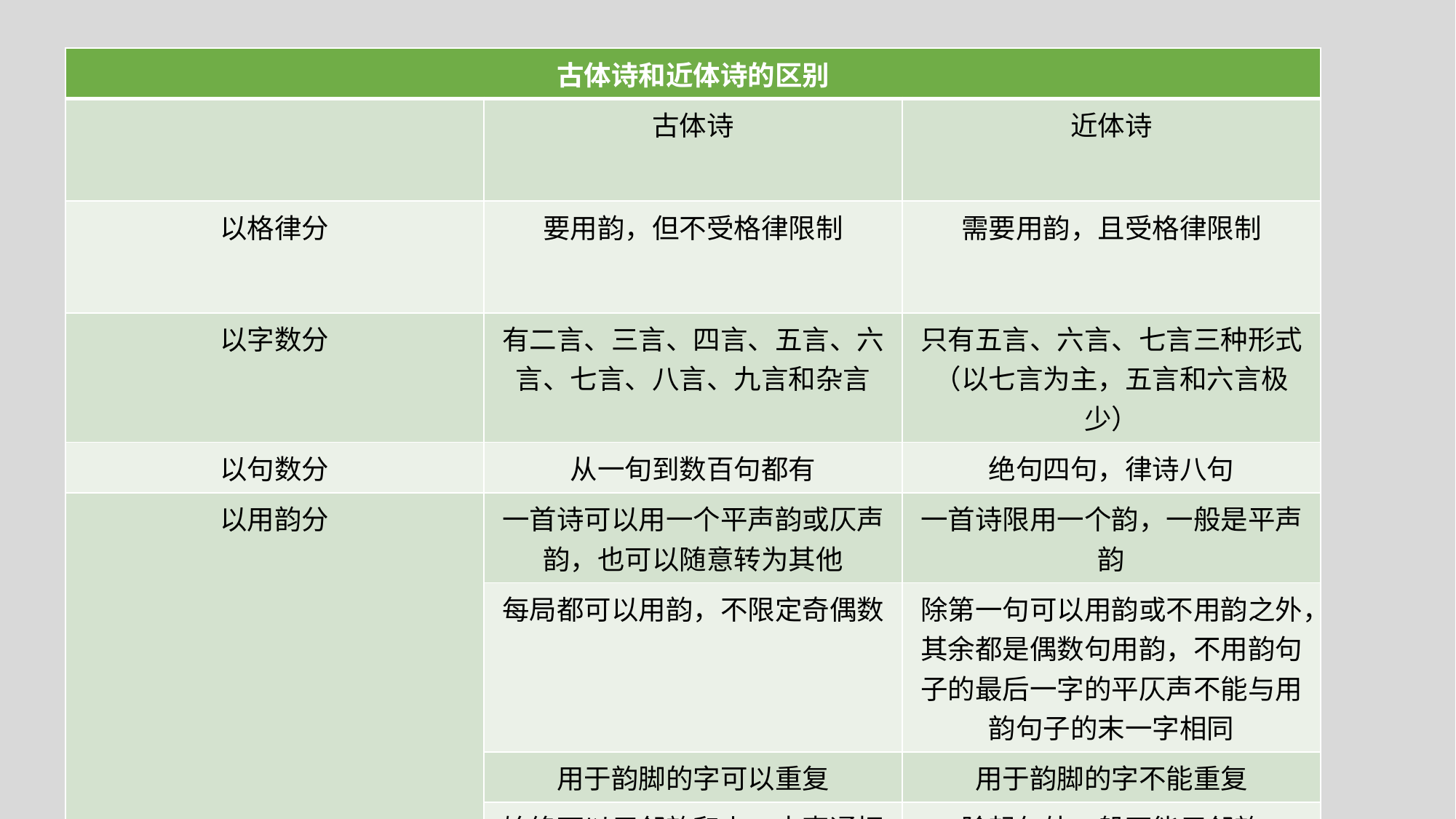

| 古体诗和近体诗的区别 |  |  |
| --- | --- | --- |
|  | 古体诗 | 近体诗 |
| 以格律分 | 要用韵，但不受格律限制 | 需要用韵，且受格律限制 |
| 以字数分 | 有二言、三言、四言、五言、六言、七言、八言、九言和杂言 | 只有五言、六言、七言三种形式（以七言为主，五言和六言极少） |
| 以句数分 | 从一旬到数百句都有 | 绝句四句，律诗八句 |
| 以用韵分 | 一首诗可以用一个平声韵或仄声韵，也可以随意转为其他 | 一首诗限用一个韵，一般是平声韵 |
|  | 每局都可以用韵，不限定奇偶数 | 除第一句可以用韵或不用韵之外，其余都是偶数句用韵，不用韵句子的最后一字的平仄声不能与用韵句子的末一字相同 |
|  | 用于韵脚的字可以重复 | 用于韵脚的字不能重复 |
|  | 始终可以用邻韵和上、去声通押 | 除起句外一般不能用邻韵 |
|  | 允许散文化的句子 | 句子、字数严格要求 |